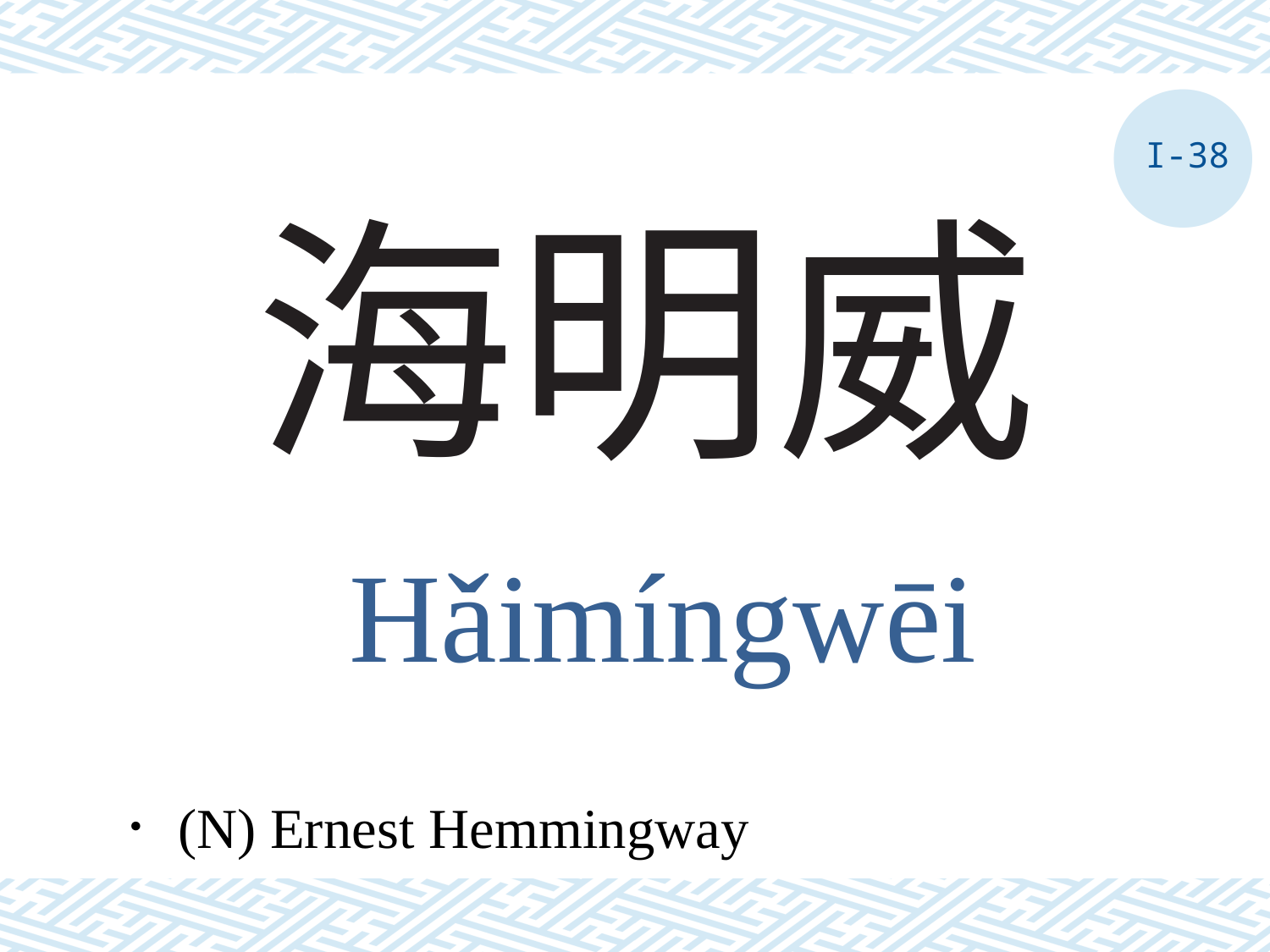

I-38

# 海明威
Hǎimíngwēi
．(N) Ernest Hemmingway